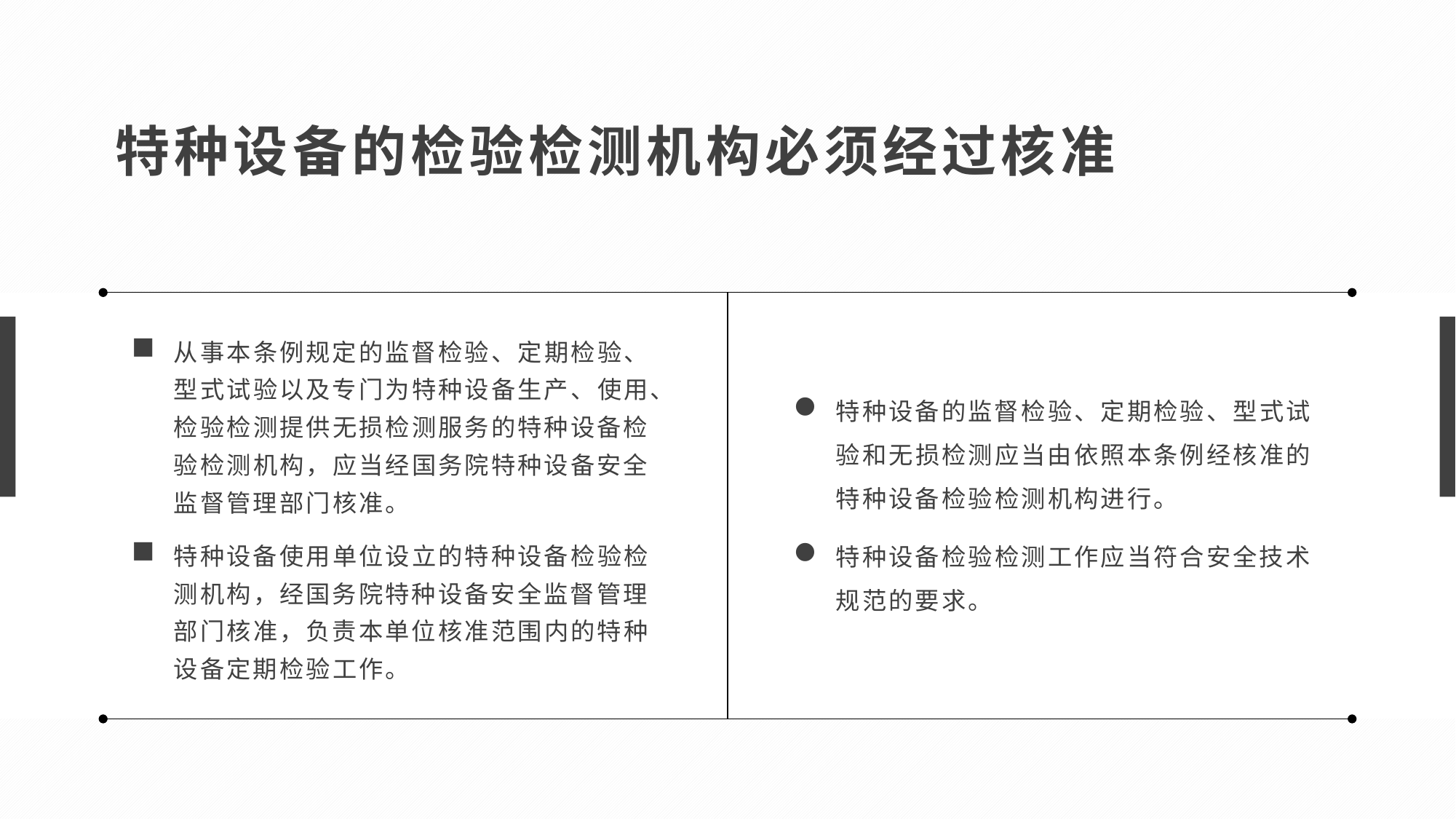

特种设备的检验检测机构必须经过核准

从事本条例规定的监督检验、定期检验、型式试验以及专门为特种设备生产、使用、检验检测提供无损检测服务的特种设备检验检测机构，应当经国务院特种设备安全监督管理部门核准。
特种设备使用单位设立的特种设备检验检测机构，经国务院特种设备安全监督管理部门核准，负责本单位核准范围内的特种设备定期检验工作。
特种设备的监督检验、定期检验、型式试验和无损检测应当由依照本条例经核准的特种设备检验检测机构进行。
特种设备检验检测工作应当符合安全技术规范的要求。